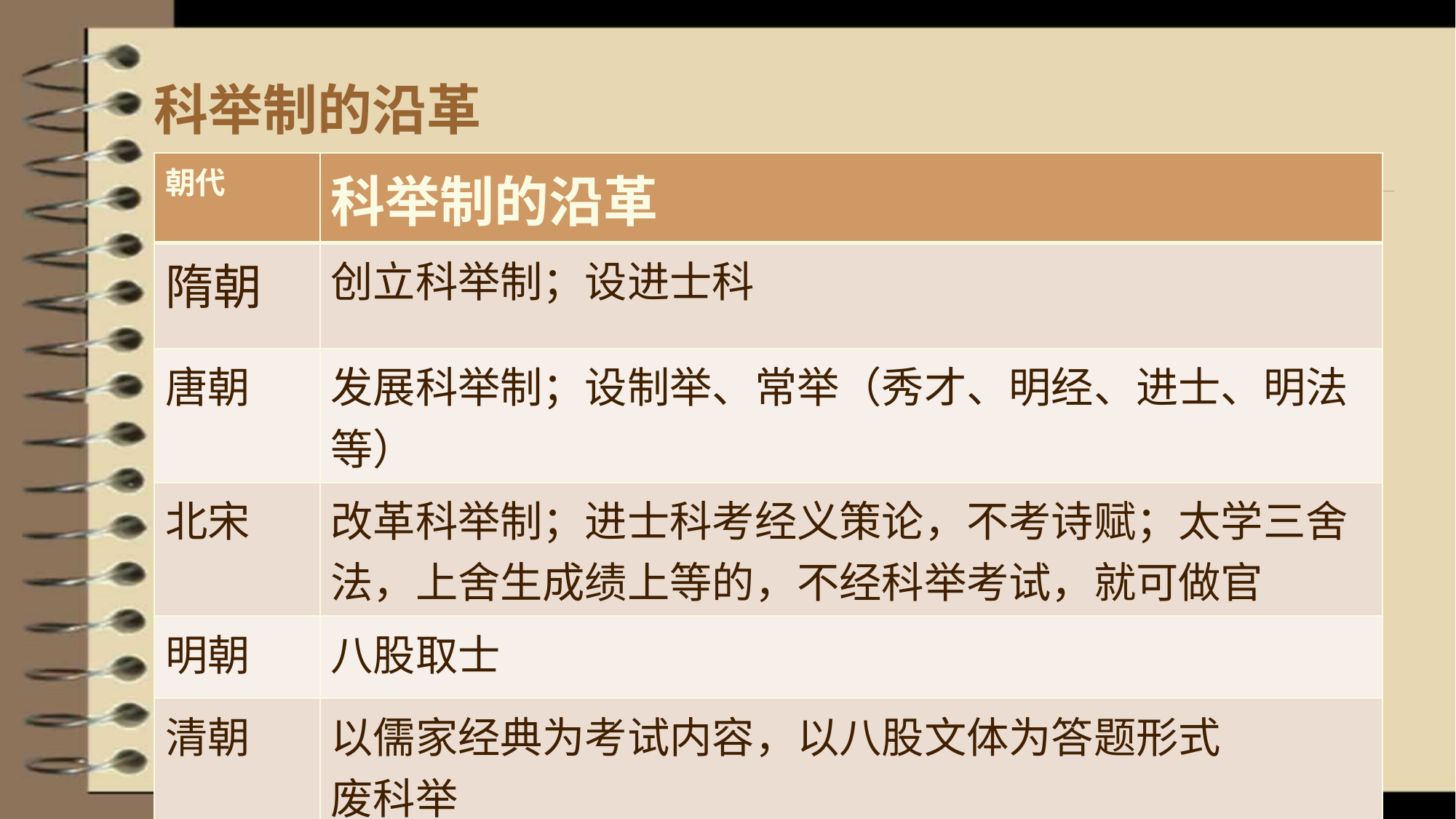

# 科举制的沿革
| 朝代 | 科举制的沿革 |
| --- | --- |
| 隋朝 | 创立科举制；设进士科 |
| 唐朝 | 发展科举制；设制举、常举（秀才、明经、进士、明法等） |
| 北宋 | 改革科举制；进士科考经义策论，不考诗赋；太学三舍法，上舍生成绩上等的，不经科举考试，就可做官 |
| 明朝 | 八股取士 |
| 清朝 | 以儒家经典为考试内容，以八股文体为答题形式 废科举 |